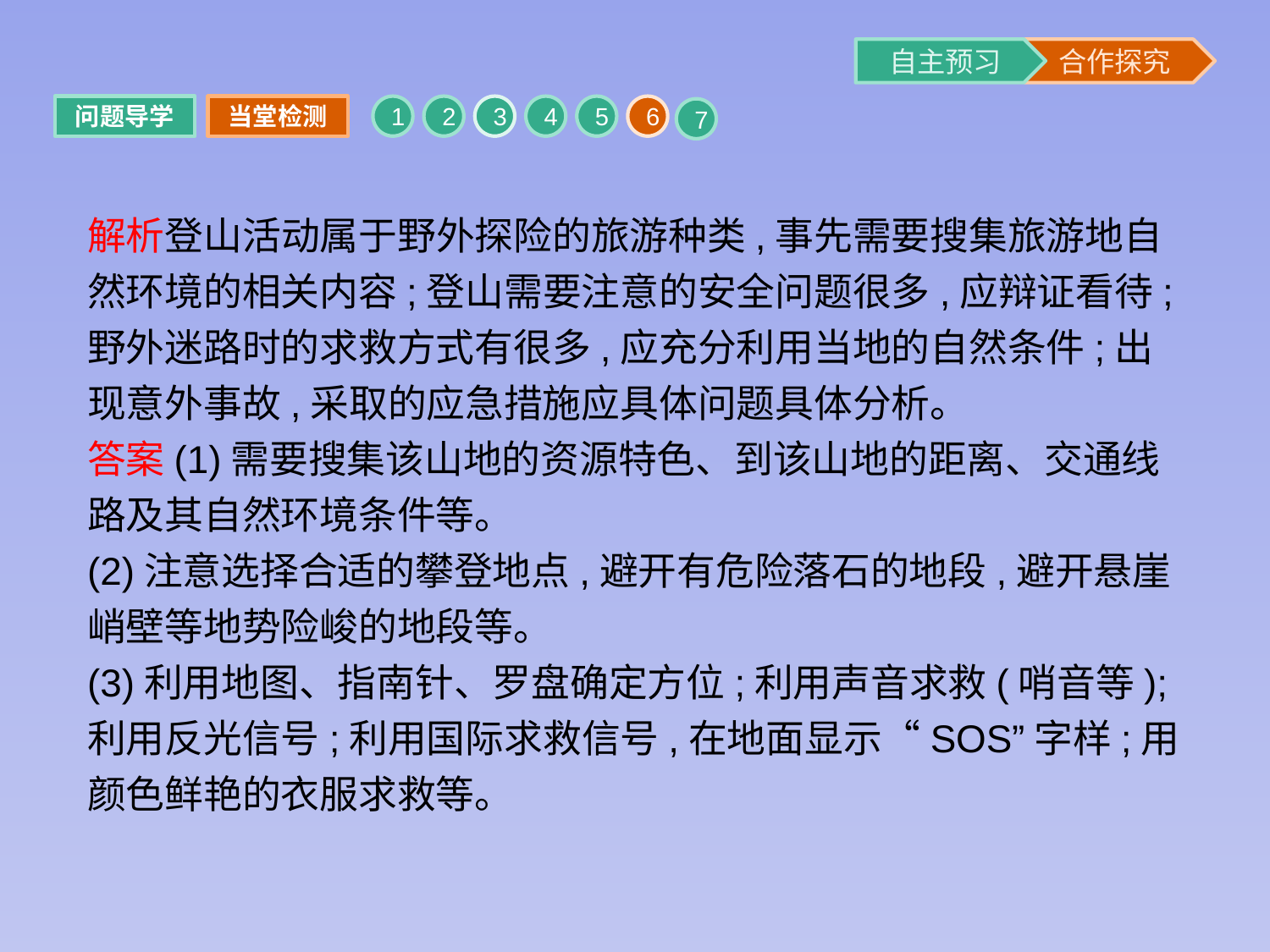

问题导学
当堂检测
1
2
3
4
5
6
7
解析登山活动属于野外探险的旅游种类,事先需要搜集旅游地自然环境的相关内容;登山需要注意的安全问题很多,应辩证看待;野外迷路时的求救方式有很多,应充分利用当地的自然条件;出现意外事故,采取的应急措施应具体问题具体分析。
答案(1)需要搜集该山地的资源特色、到该山地的距离、交通线路及其自然环境条件等。
(2)注意选择合适的攀登地点,避开有危险落石的地段,避开悬崖峭壁等地势险峻的地段等。
(3)利用地图、指南针、罗盘确定方位;利用声音求救(哨音等);利用反光信号;利用国际求救信号,在地面显示“SOS”字样;用颜色鲜艳的衣服求救等。